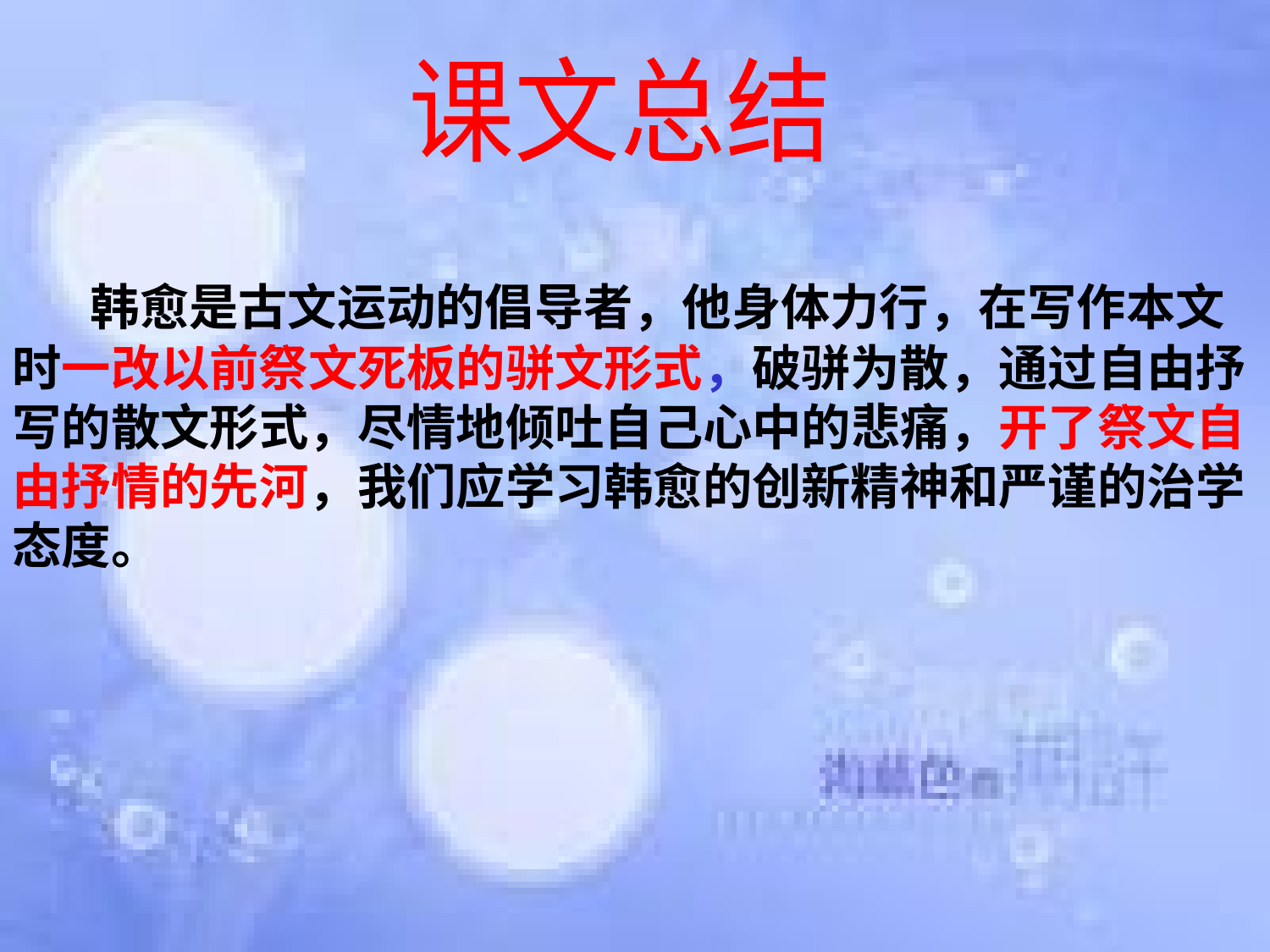

课文总结
     韩愈是古文运动的倡导者，他身体力行，在写作本文时一改以前祭文死板的骈文形式，破骈为散，通过自由抒写的散文形式，尽情地倾吐自己心中的悲痛，开了祭文自由抒情的先河，我们应学习韩愈的创新精神和严谨的治学态度。